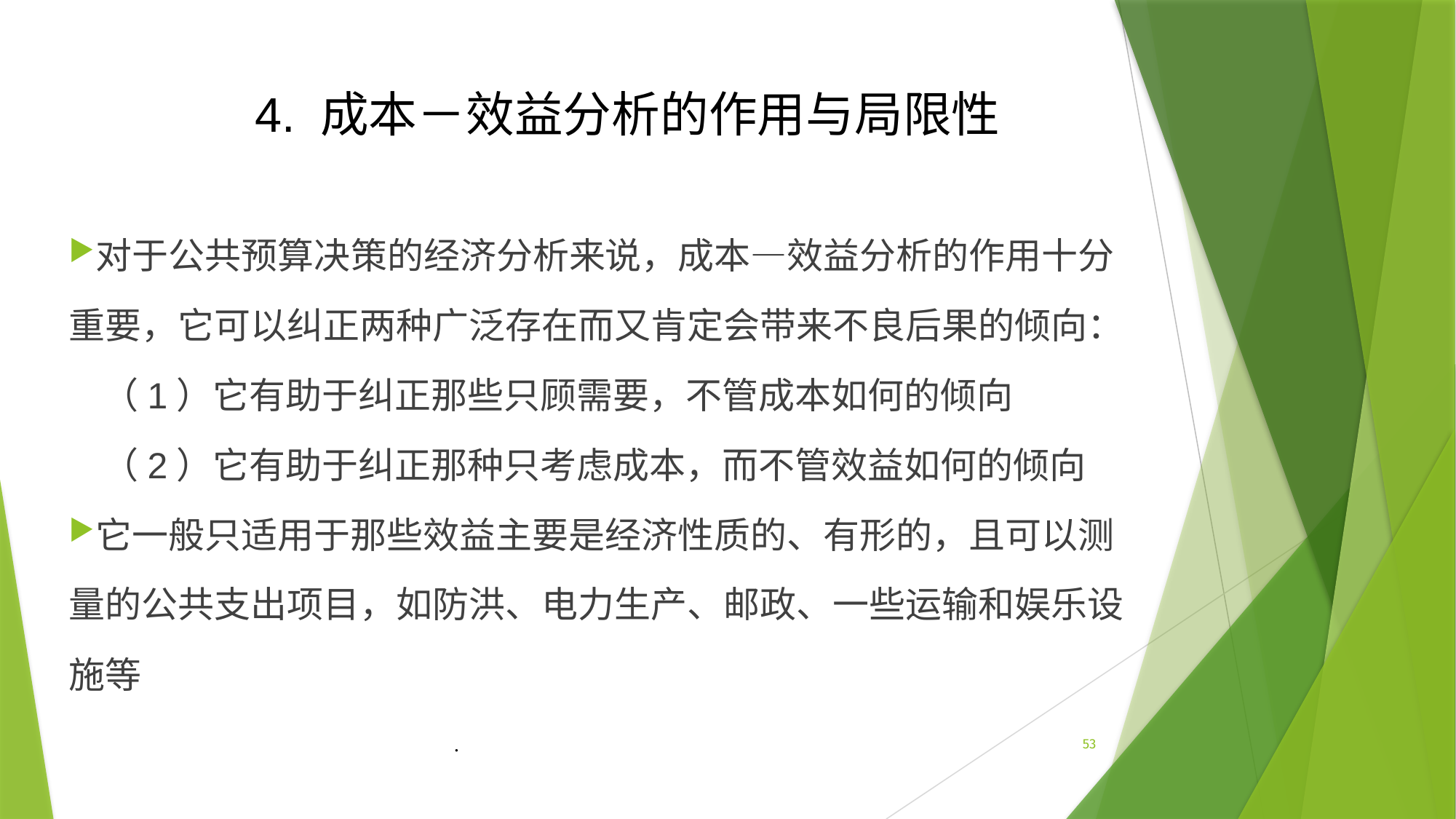

4. 成本－效益分析的作用与局限性
对于公共预算决策的经济分析来说，成本—效益分析的作用十分重要，它可以纠正两种广泛存在而又肯定会带来不良后果的倾向：
   （1）它有助于纠正那些只顾需要，不管成本如何的倾向
   （2）它有助于纠正那种只考虑成本，而不管效益如何的倾向
它一般只适用于那些效益主要是经济性质的、有形的，且可以测量的公共支出项目，如防洪、电力生产、邮政、一些运输和娱乐设施等
.
53